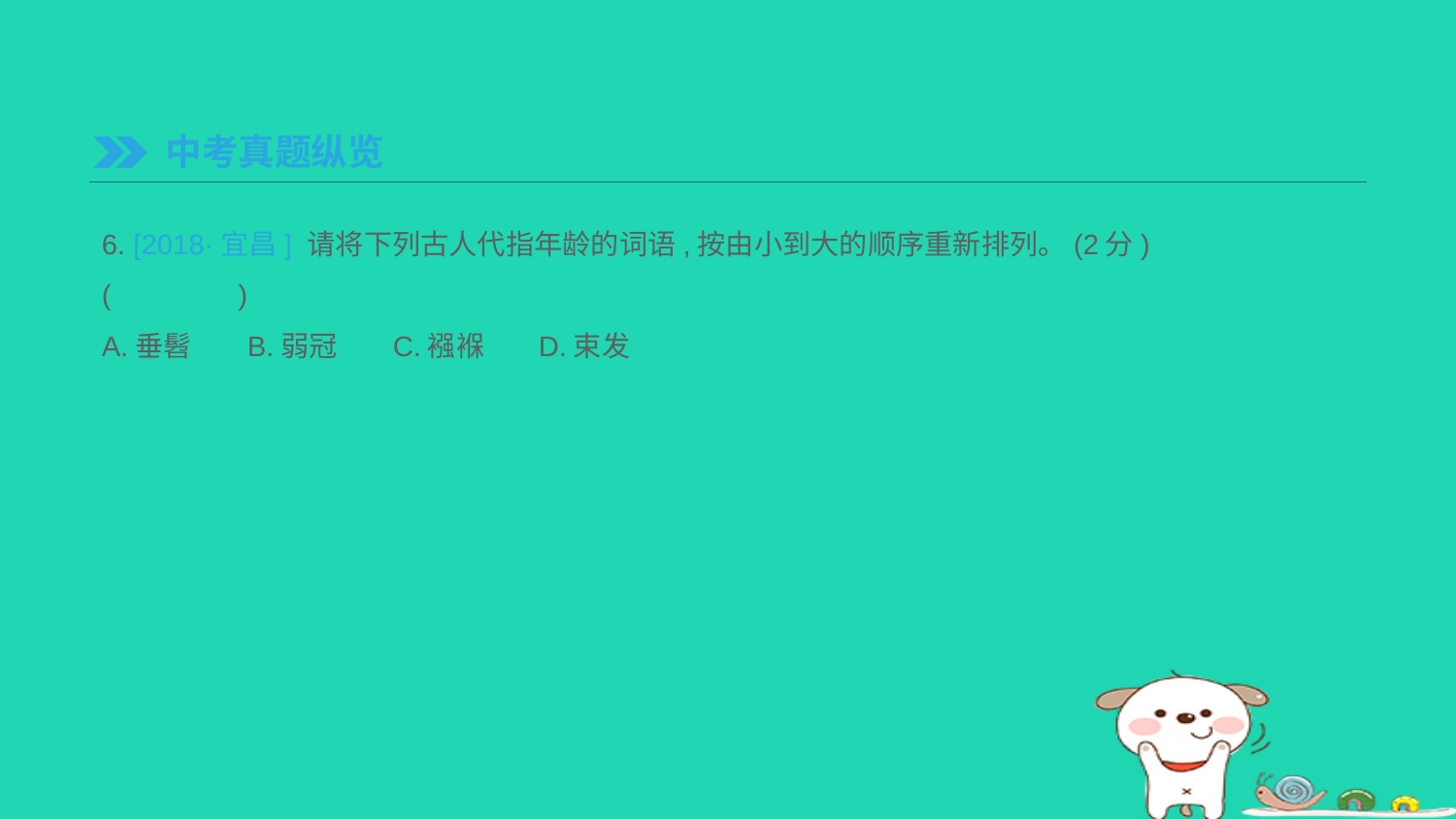

中考真题纵览

6. [2018·宜昌] 请将下列古人代指年龄的词语,按由小到大的顺序重新排列。(2分)
(　　　　)
A.垂髫	B.弱冠	C.襁褓	D.束发